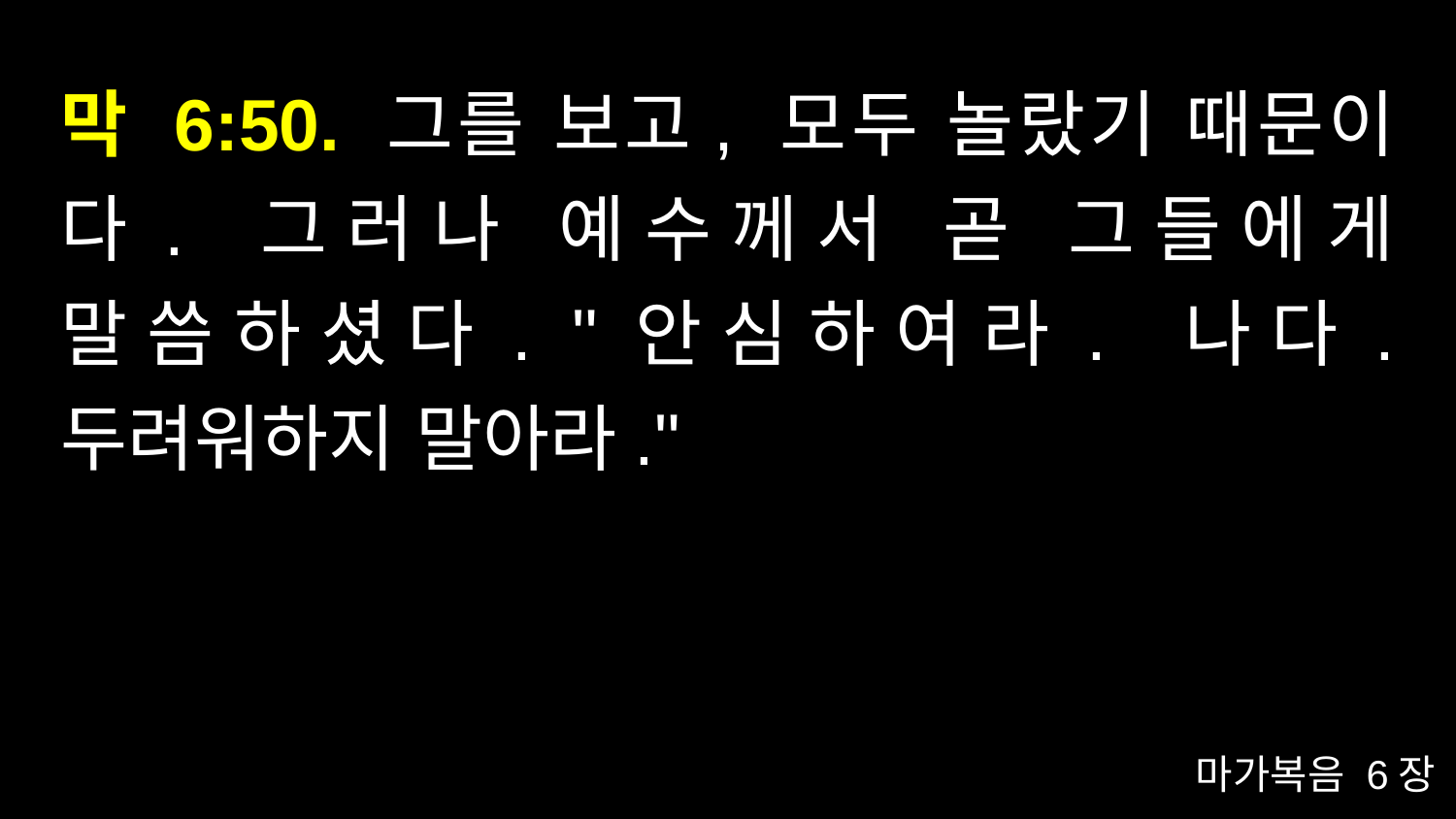

# 막 6:50. 그를 보고, 모두 놀랐기 때문이다. 그러나 예수께서 곧 그들에게 말씀하셨다. "안심하여라. 나다. 두려워하지 말아라."
마가복음 6장